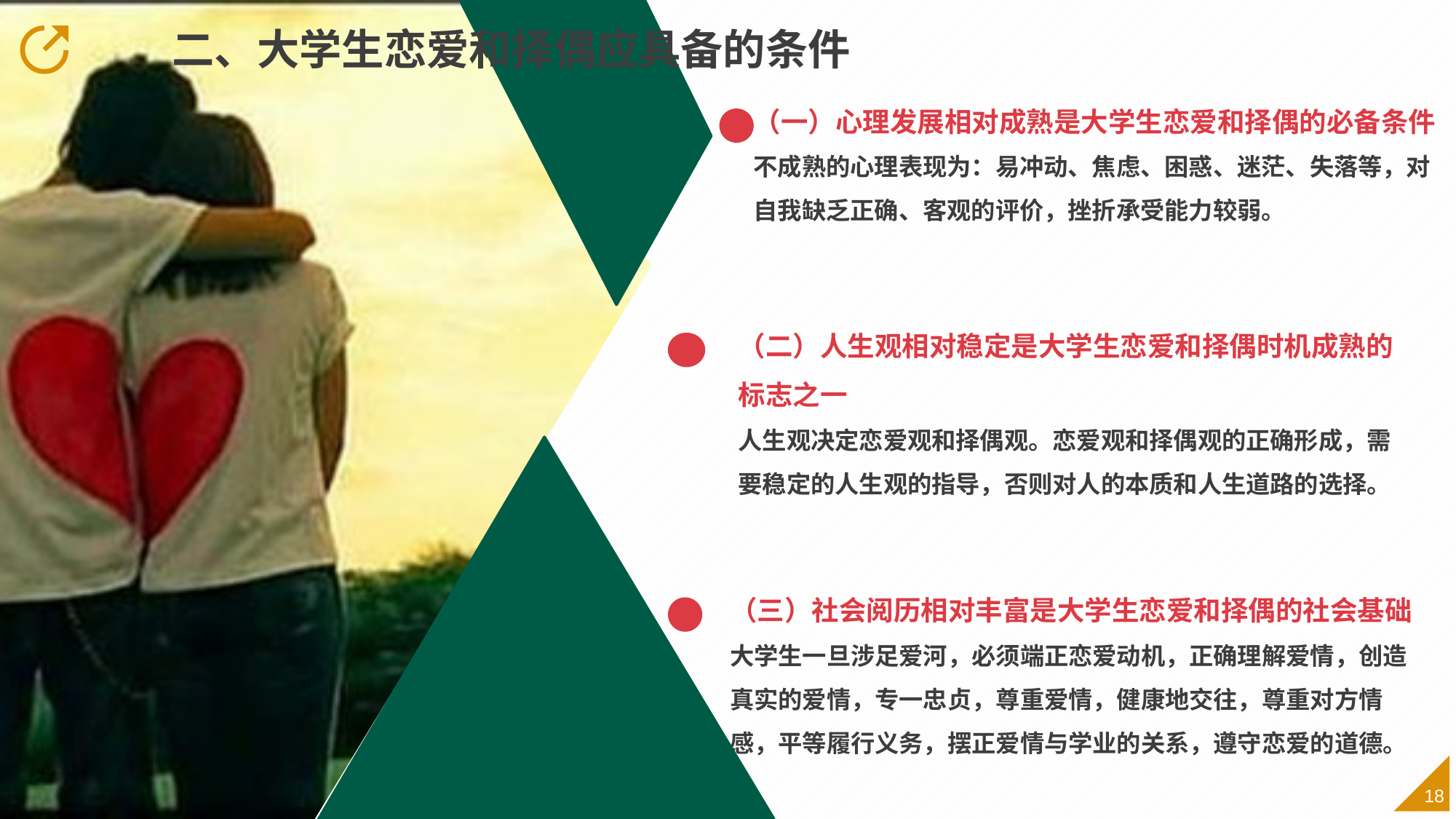

二、大学生恋爱和择偶应具备的条件

（一）心理发展相对成熟是大学生恋爱和择偶的必备条件
不成熟的心理表现为：易冲动、焦虑、困惑、迷茫、失落等，对自我缺乏正确、客观的评价，挫折承受能力较弱。

（二）人生观相对稳定是大学生恋爱和择偶时机成熟的标志之一
人生观决定恋爱观和择偶观。恋爱观和择偶观的正确形成，需要稳定的人生观的指导，否则对人的本质和人生道路的选择。

（三）社会阅历相对丰富是大学生恋爱和择偶的社会基础
大学生一旦涉足爱河，必须端正恋爱动机，正确理解爱情，创造真实的爱情，专一忠贞，尊重爱情，健康地交往，尊重对方情感，平等履行义务，摆正爱情与学业的关系，遵守恋爱的道德。